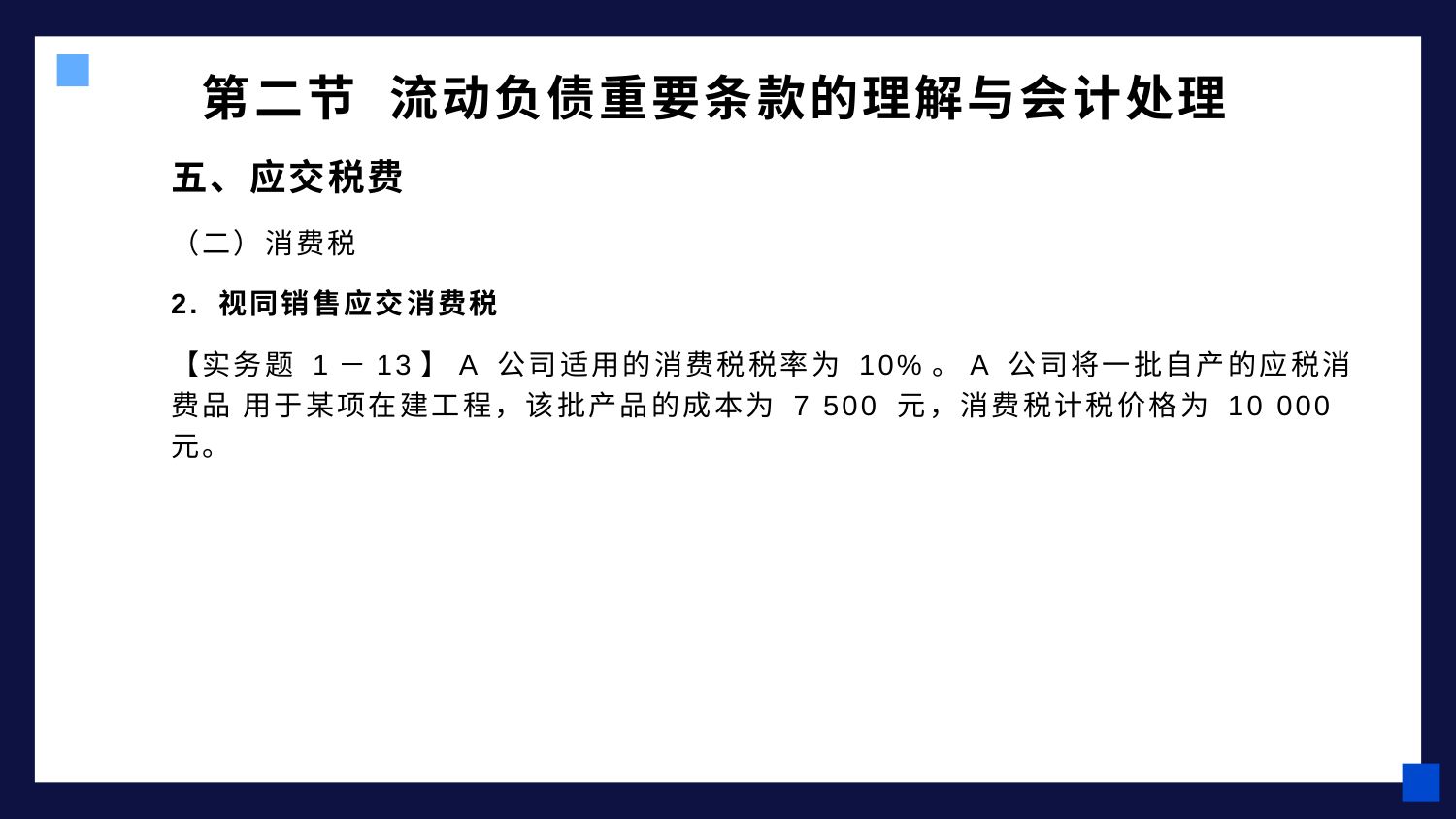

# 第二节  流动负债重要条款的理解与会计处理
五、应交税费
（二）消费税
2. 视同销售应交消费税
【实务题 1－13】A 公司适用的消费税税率为 10%。A 公司将一批自产的应税消费品 用于某项在建工程，该批产品的成本为 7 500 元，消费税计税价格为 10 000 元。